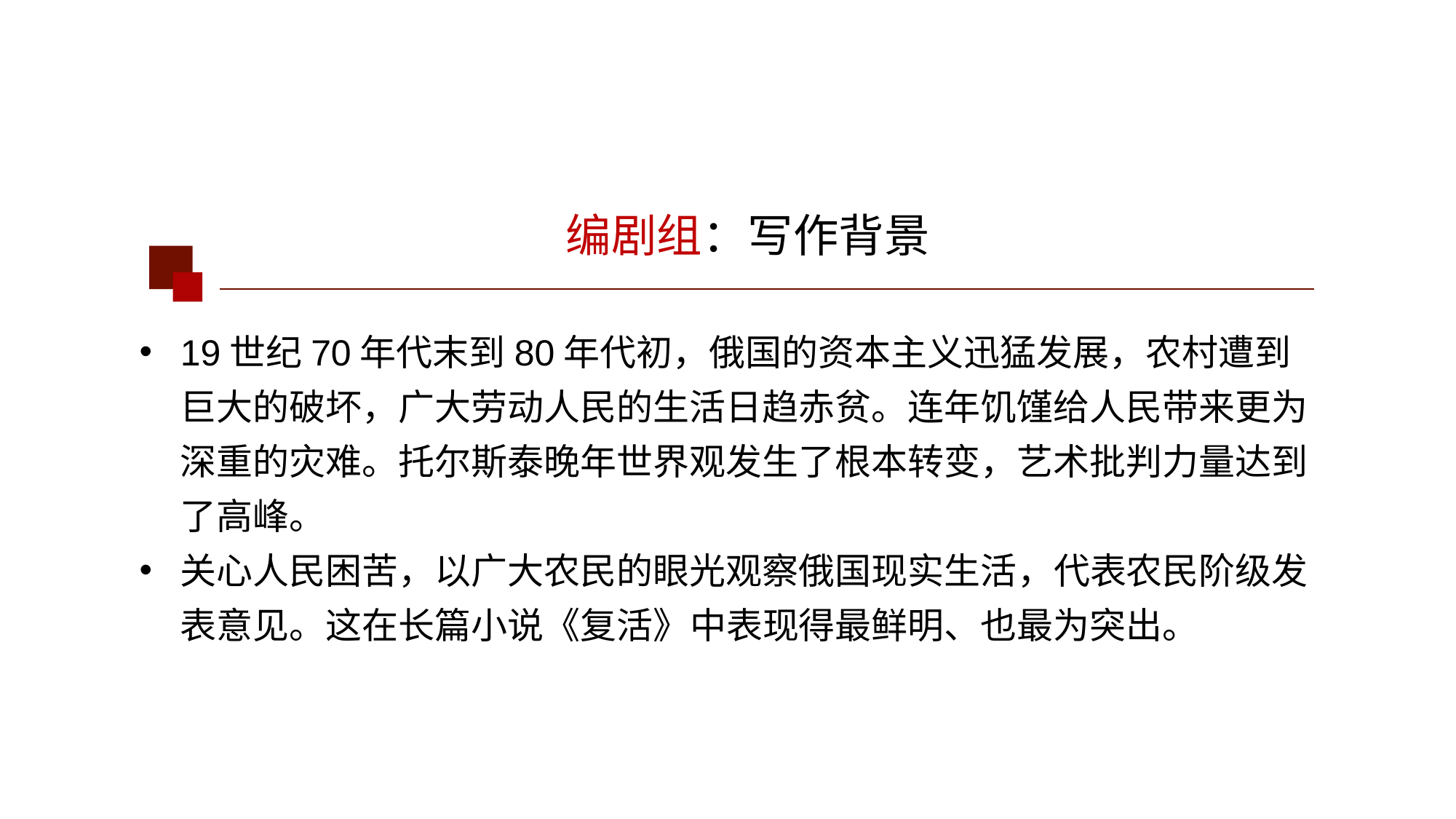

编剧组：写作背景

19世纪70年代末到80年代初，俄国的资本主义迅猛发展，农村遭到巨大的破坏，广大劳动人民的生活日趋赤贫。连年饥馑给人民带来更为深重的灾难。托尔斯泰晚年世界观发生了根本转变，艺术批判力量达到了高峰。
关心人民困苦，以广大农民的眼光观察俄国现实生活，代表农民阶级发表意见。这在长篇小说《复活》中表现得最鲜明、也最为突出。